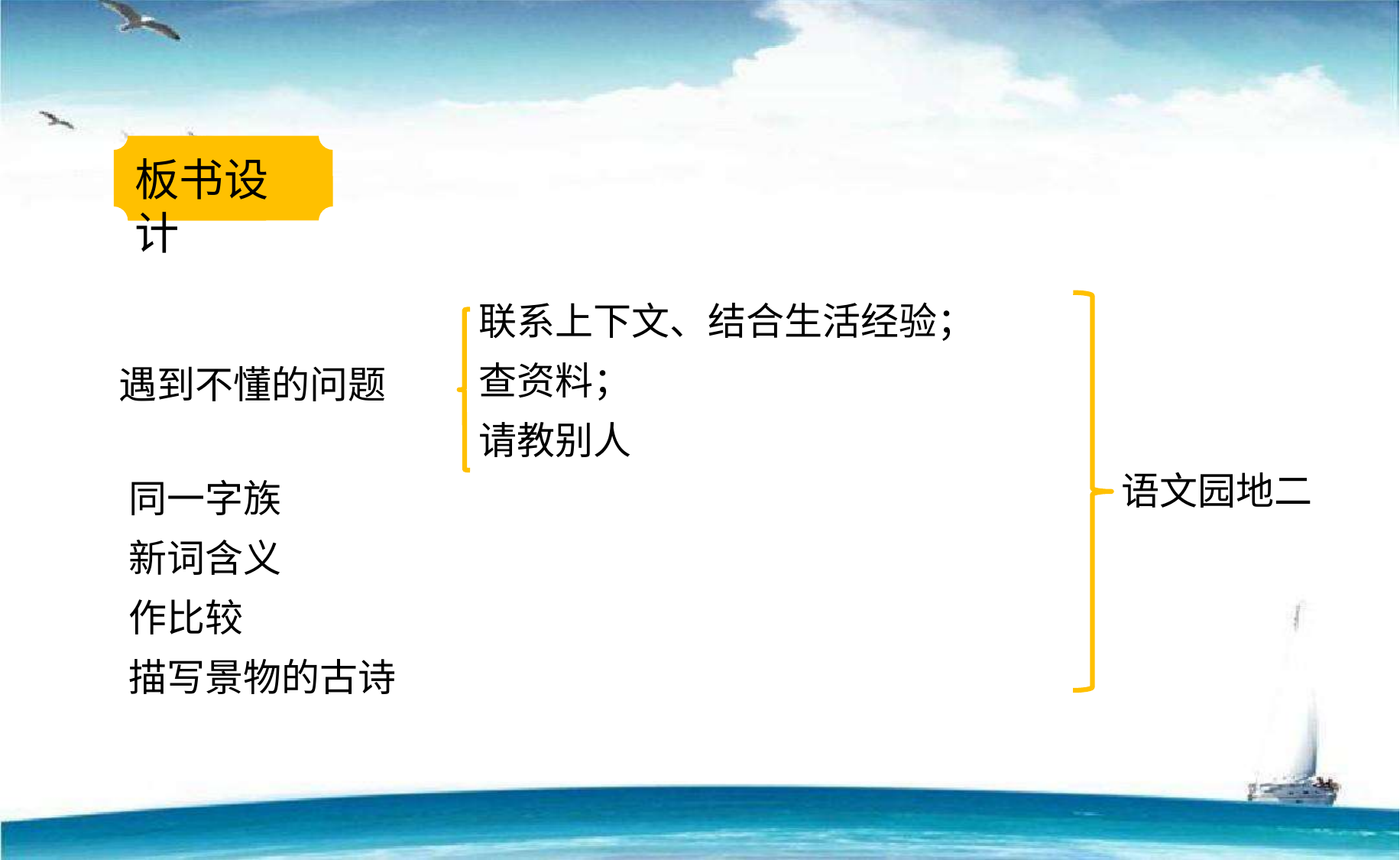

板书设计
联系上下文、结合生活经验；
查资料；
请教别人

遇到不懂的问题
同一字族
新词含义
作比较
描写景物的古诗
语文园地二